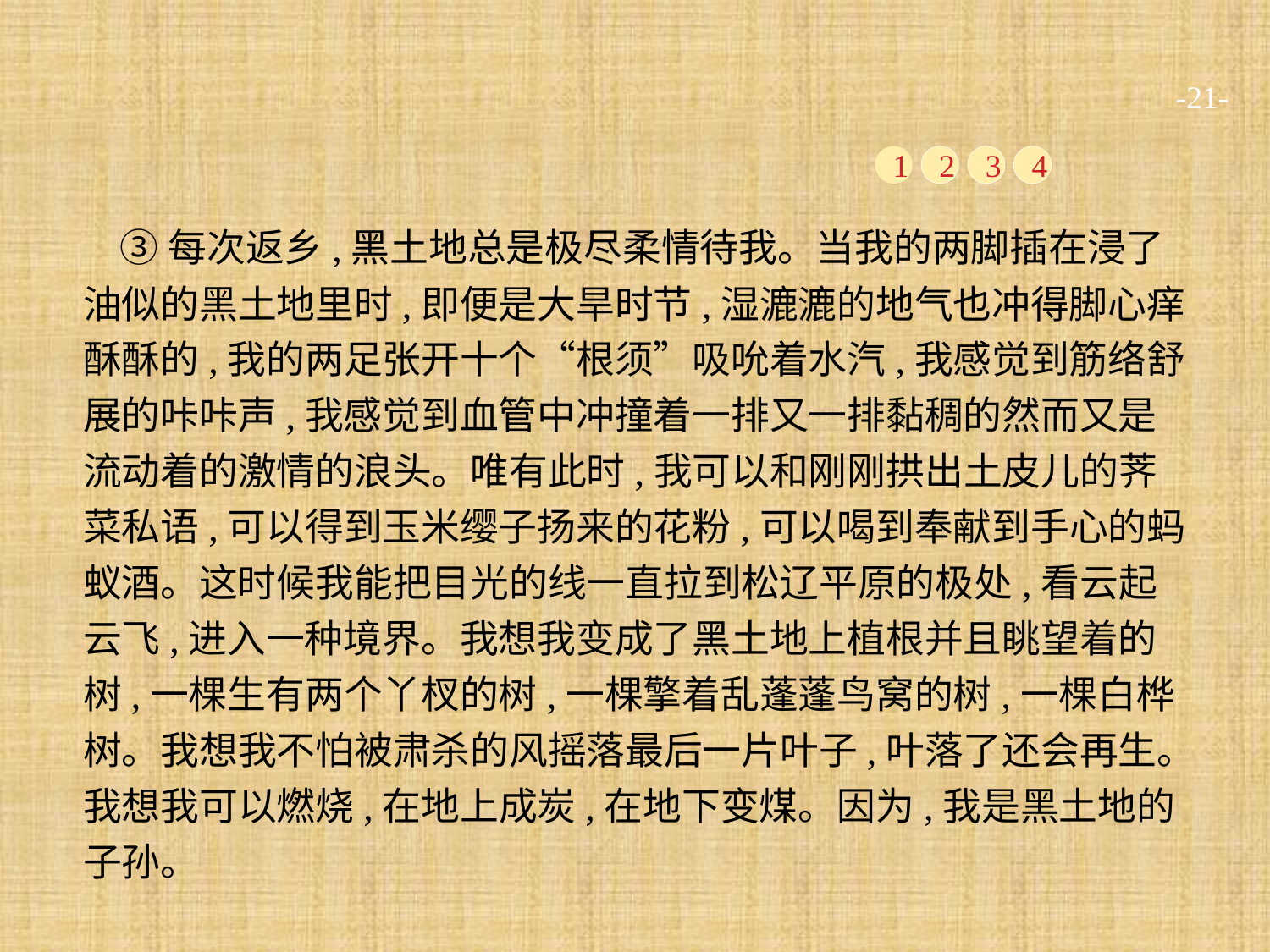

-21-
1
2
3
4
③每次返乡,黑土地总是极尽柔情待我。当我的两脚插在浸了油似的黑土地里时,即便是大旱时节,湿漉漉的地气也冲得脚心痒酥酥的,我的两足张开十个“根须”吸吮着水汽,我感觉到筋络舒展的咔咔声,我感觉到血管中冲撞着一排又一排黏稠的然而又是流动着的激情的浪头。唯有此时,我可以和刚刚拱出土皮儿的荠菜私语,可以得到玉米缨子扬来的花粉,可以喝到奉献到手心的蚂蚁酒。这时候我能把目光的线一直拉到松辽平原的极处,看云起云飞,进入一种境界。我想我变成了黑土地上植根并且眺望着的树,一棵生有两个丫杈的树,一棵擎着乱蓬蓬鸟窝的树,一棵白桦树。我想我不怕被肃杀的风摇落最后一片叶子,叶落了还会再生。我想我可以燃烧,在地上成炭,在地下变煤。因为,我是黑土地的子孙。